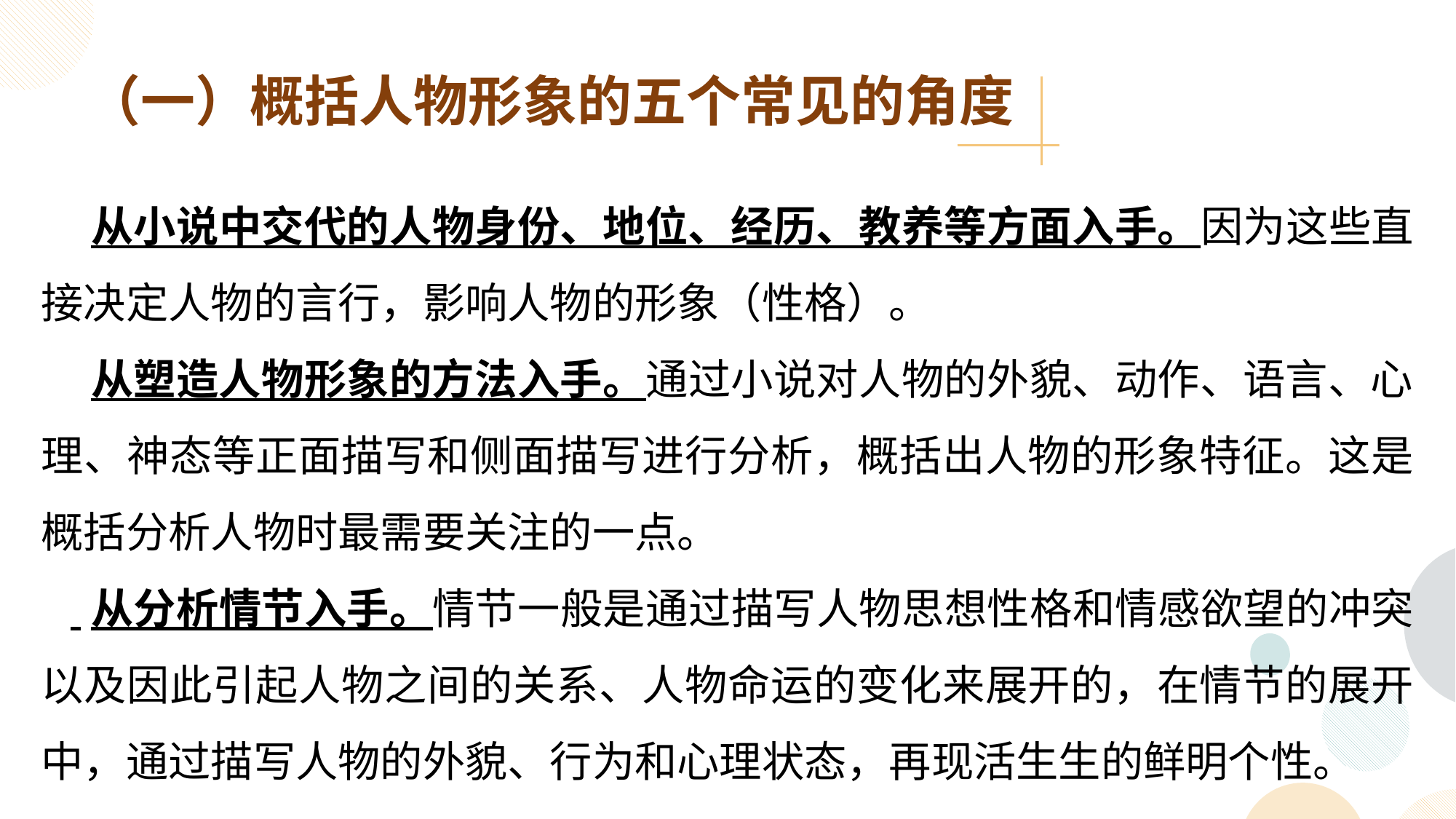

（一）概括人物形象的五个常见的角度
    从小说中交代的人物身份、地位、经历、教养等方面入手。因为这些直接决定人物的言行，影响人物的形象（性格）。
    从塑造人物形象的方法入手。通过小说对人物的外貌、动作、语言、心理、神态等正面描写和侧面描写进行分析，概括出人物的形象特征。这是概括分析人物时最需要关注的一点。
    从分析情节入手。情节一般是通过描写人物思想性格和情感欲望的冲突以及因此引起人物之间的关系、人物命运的变化来展开的，在情节的展开中，通过描写人物的外貌、行为和心理状态，再现活生生的鲜明个性。